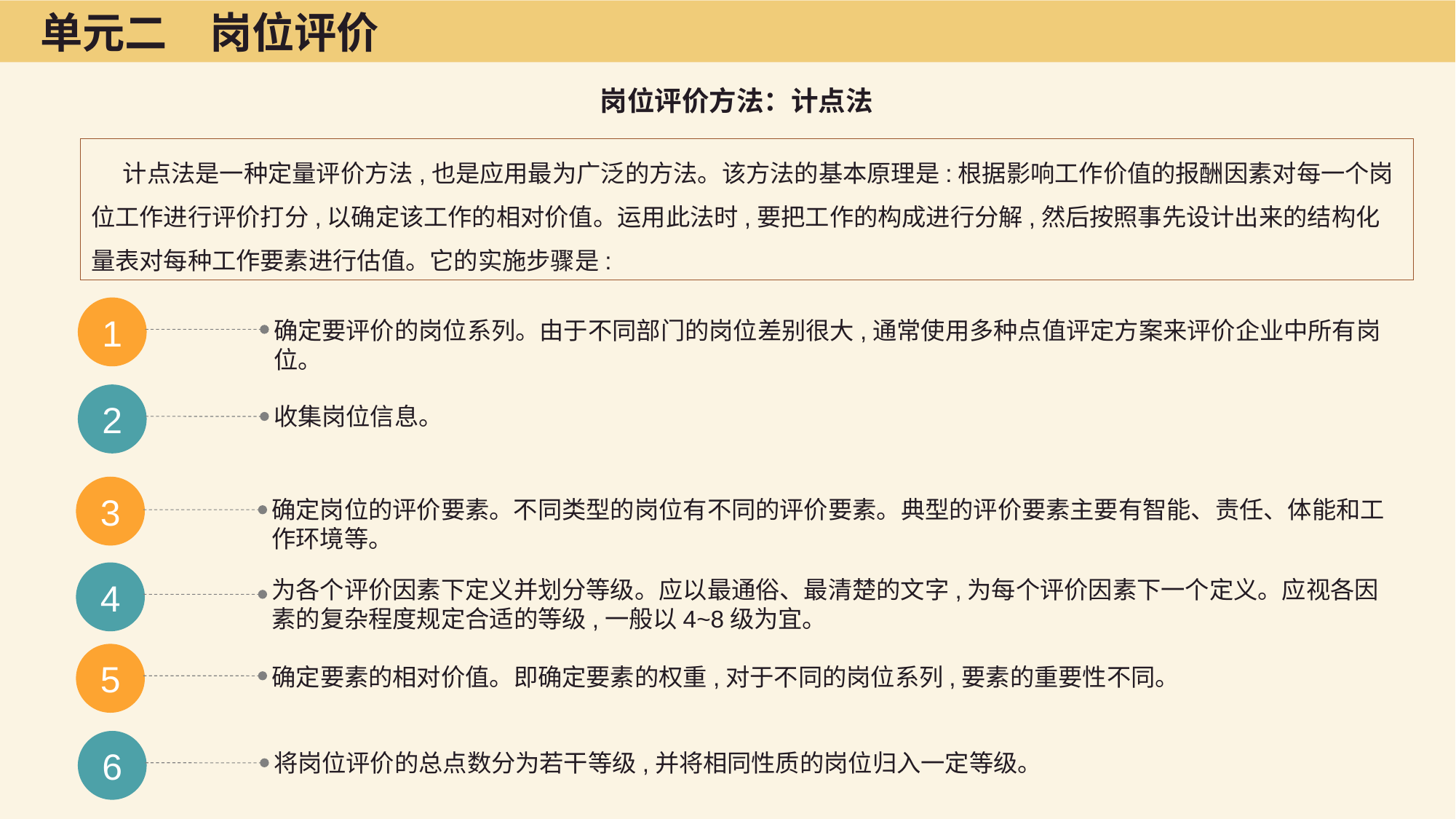

单元二　岗位评价
岗位评价方法：计点法
计点法是一种定量评价方法,也是应用最为广泛的方法。该方法的基本原理是:根据影响工作价值的报酬因素对每一个岗位工作进行评价打分,以确定该工作的相对价值。运用此法时,要把工作的构成进行分解,然后按照事先设计出来的结构化量表对每种工作要素进行估值。它的实施步骤是:

1
确定要评价的岗位系列。由于不同部门的岗位差别很大,通常使用多种点值评定方案来评价企业中所有岗位。

2
收集岗位信息。

3
确定岗位的评价要素。不同类型的岗位有不同的评价要素。典型的评价要素主要有智能、责任、体能和工作环境等。

4
为各个评价因素下定义并划分等级。应以最通俗、最清楚的文字,为每个评价因素下一个定义。应视各因素的复杂程度规定合适的等级,一般以4~8级为宜。

5
确定要素的相对价值。即确定要素的权重,对于不同的岗位系列,要素的重要性不同。

6
将岗位评价的总点数分为若干等级,并将相同性质的岗位归入一定等级。